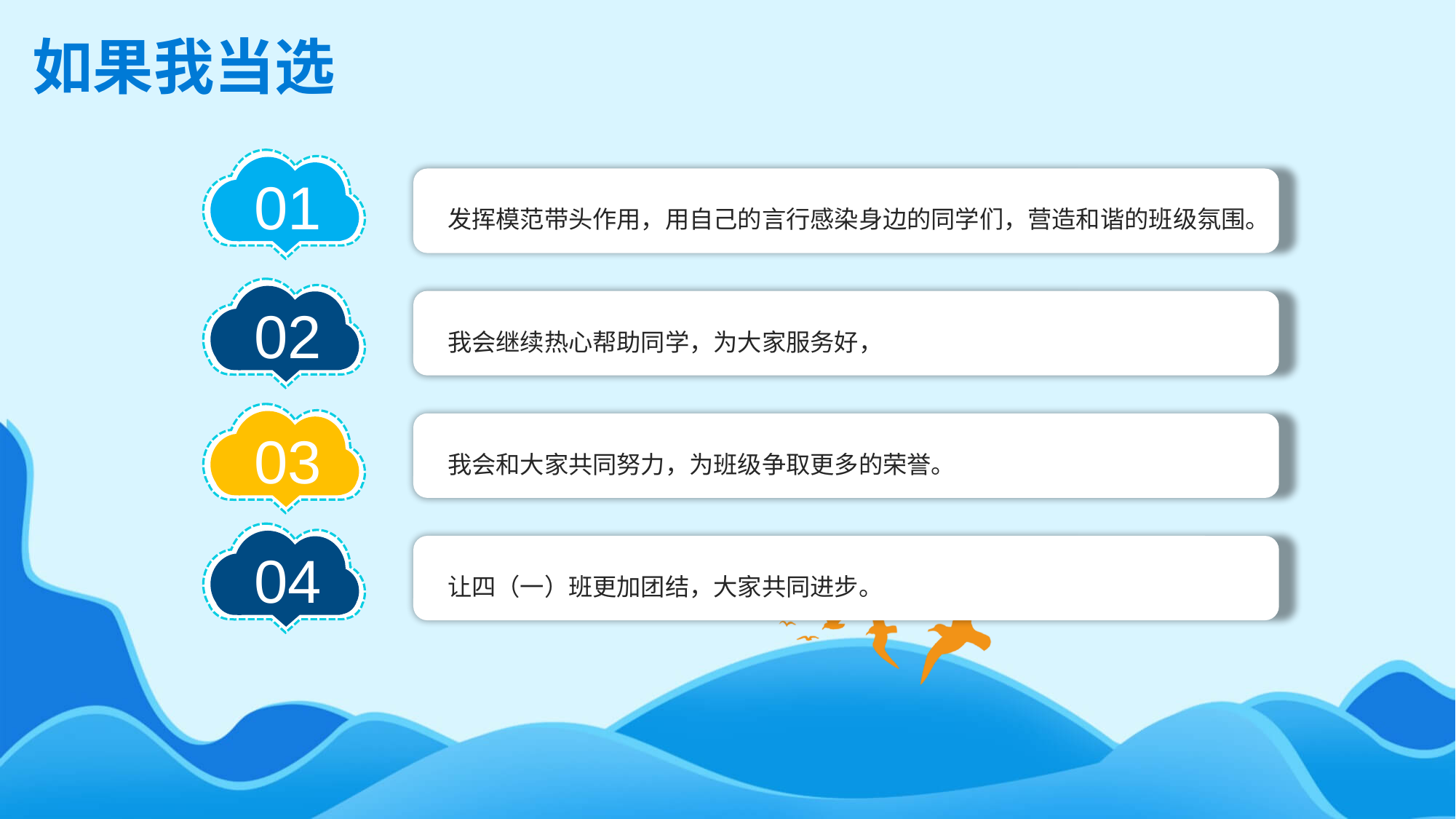

如果我当选

01

发挥模范带头作用，用自己的言行感染身边的同学们，营造和谐的班级氛围。

02

我会继续热心帮助同学，为大家服务好，

03

我会和大家共同努力，为班级争取更多的荣誉。

04

让四（一）班更加团结，大家共同进步。